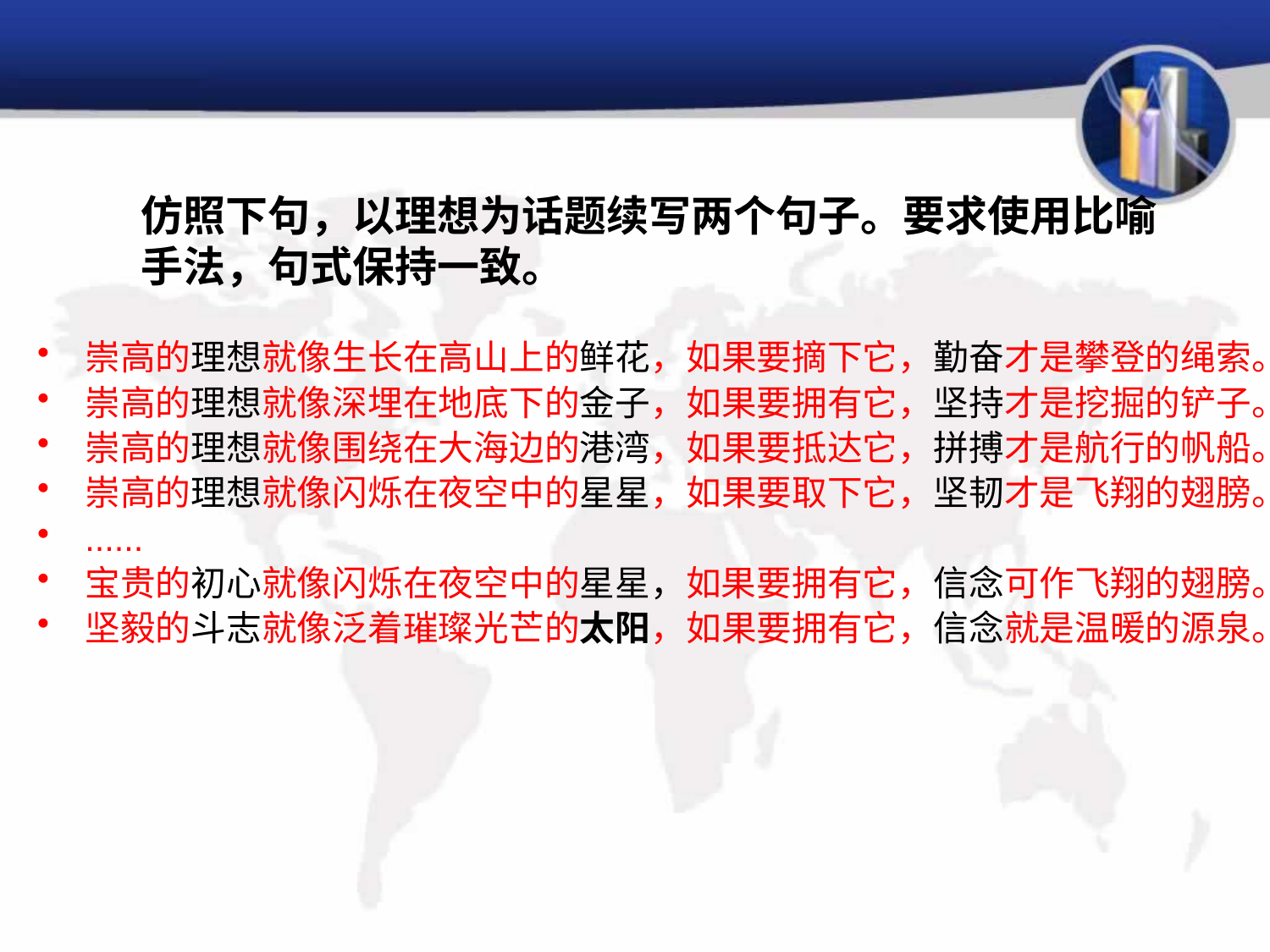

# 仿照下句，以理想为话题续写两个句子。要求使用比喻手法，句式保持一致。

崇高的理想就像生长在高山上的鲜花，如果要摘下它，勤奋才是攀登的绳索。
崇高的理想就像深埋在地底下的金子，如果要拥有它，坚持才是挖掘的铲子。
崇高的理想就像围绕在大海边的港湾，如果要抵达它，拼搏才是航行的帆船。
崇高的理想就像闪烁在夜空中的星星，如果要取下它，坚韧才是飞翔的翅膀。
......
宝贵的初心就像闪烁在夜空中的星星，如果要拥有它，信念可作飞翔的翅膀。
坚毅的斗志就像泛着璀璨光芒的太阳，如果要拥有它，信念就是温暖的源泉。